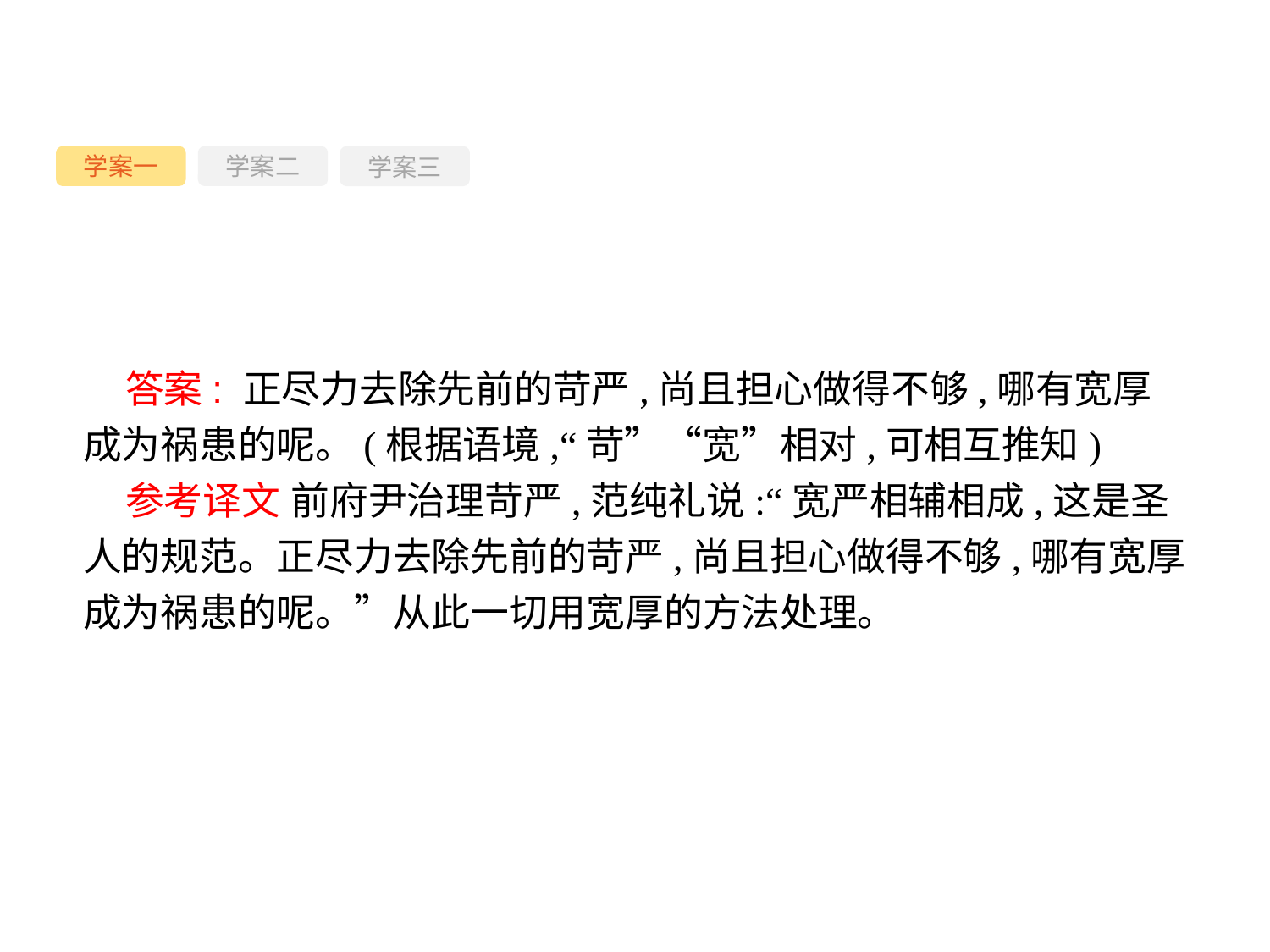

学案一
学案三
学案二
答案: 正尽力去除先前的苛严,尚且担心做得不够,哪有宽厚成为祸患的呢。(根据语境,“苛”“宽”相对,可相互推知)
参考译文 前府尹治理苛严,范纯礼说:“宽严相辅相成,这是圣人的规范。正尽力去除先前的苛严,尚且担心做得不够,哪有宽厚成为祸患的呢。”从此一切用宽厚的方法处理。
-59-